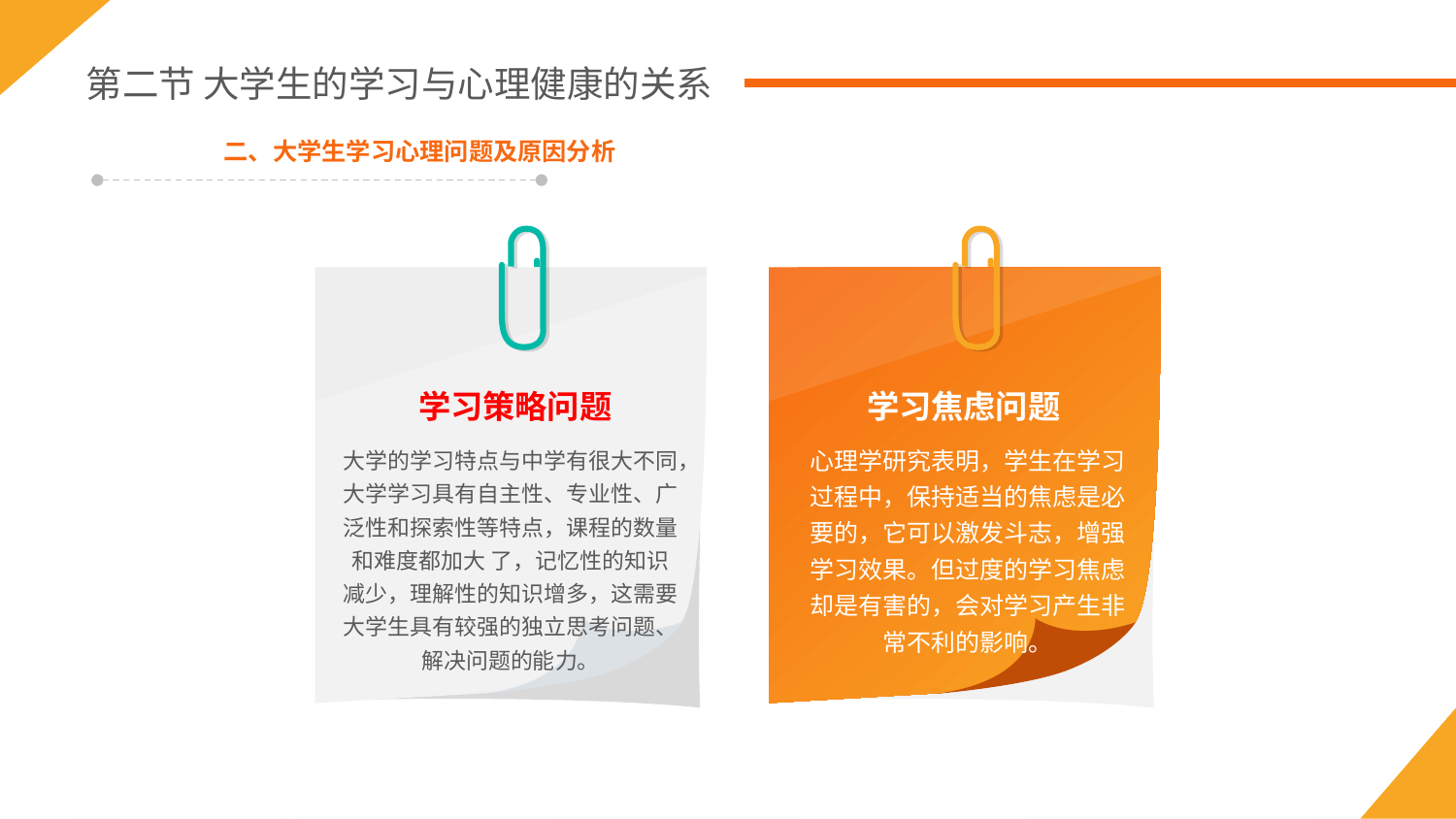

第二节 大学生的学习与心理健康的关系
二、大学生学习心理问题及原因分析

学习策略问题
大学的学习特点与中学有很大不同，大学学习具有自主性、专业性、广泛性和探索性等特点，课程的数量和难度都加大 了，记忆性的知识减少，理解性的知识增多，这需要大学生具有较强的独立思考问题、解决问题的能力。

学习焦虑问题
心理学研究表明，学生在学习过程中，保持适当的焦虑是必要的，它可以激发斗志，增强学习效果。但过度的学习焦虑却是有害的，会对学习产生非常不利的影响。